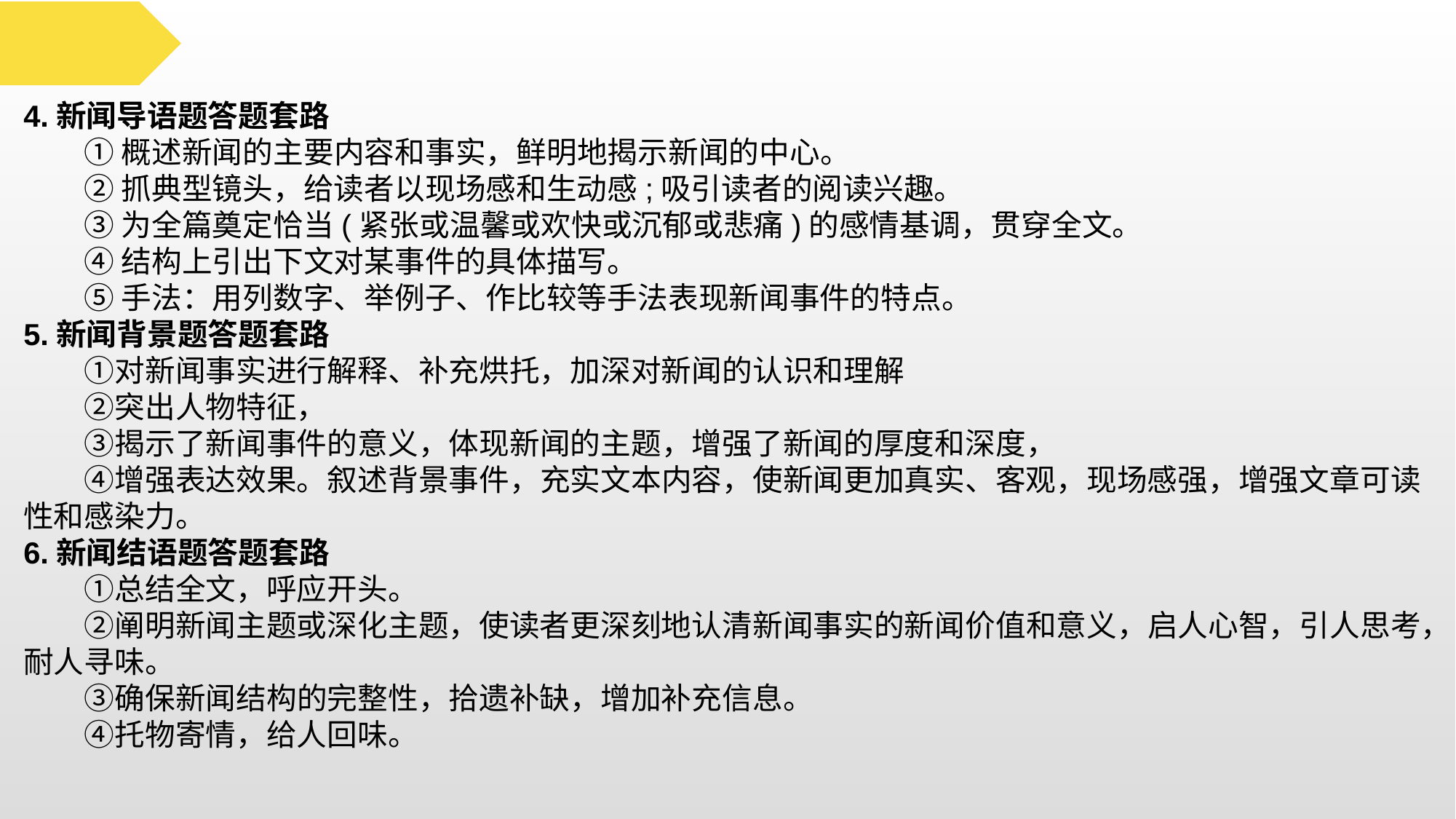

4.新闻导语题答题套路
　　① 概述新闻的主要内容和事实，鲜明地揭示新闻的中心。
　　② 抓典型镜头，给读者以现场感和生动感;吸引读者的阅读兴趣。
　　③ 为全篇奠定恰当(紧张或温馨或欢快或沉郁或悲痛)的感情基调，贯穿全文。
　　④ 结构上引出下文对某事件的具体描写。
　　⑤ 手法：用列数字、举例子、作比较等手法表现新闻事件的特点。
5.新闻背景题答题套路
　　①对新闻事实进行解释、补充烘托，加深对新闻的认识和理解
　　②突出人物特征，
　　③揭示了新闻事件的意义，体现新闻的主题，增强了新闻的厚度和深度，
　　④增强表达效果。叙述背景事件，充实文本内容，使新闻更加真实、客观，现场感强，增强文章可读性和感染力。
6.新闻结语题答题套路
　　①总结全文，呼应开头。
　　②阐明新闻主题或深化主题，使读者更深刻地认清新闻事实的新闻价值和意义，启人心智，引人思考，耐人寻味。
　　③确保新闻结构的完整性，拾遗补缺，增加补充信息。
　　④托物寄情，给人回味。